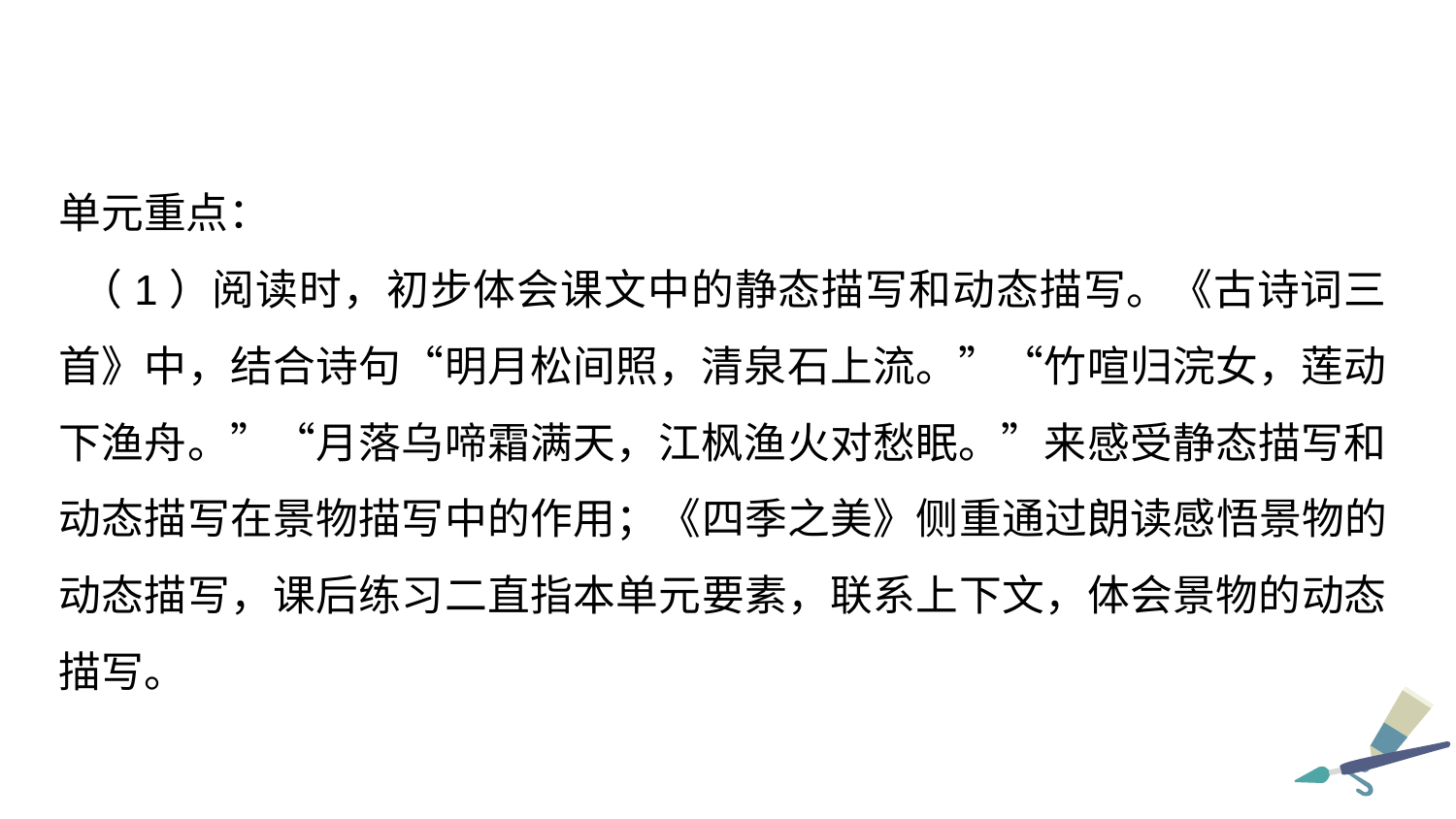

单元重点：
 （1）阅读时，初步体会课文中的静态描写和动态描写。《古诗词三首》中，结合诗句“明月松间照，清泉石上流。”“竹喧归浣女，莲动下渔舟。”“月落乌啼霜满天，江枫渔火对愁眠。”来感受静态描写和动态描写在景物描写中的作用；《四季之美》侧重通过朗读感悟景物的动态描写，课后练习二直指本单元要素，联系上下文，体会景物的动态描写。